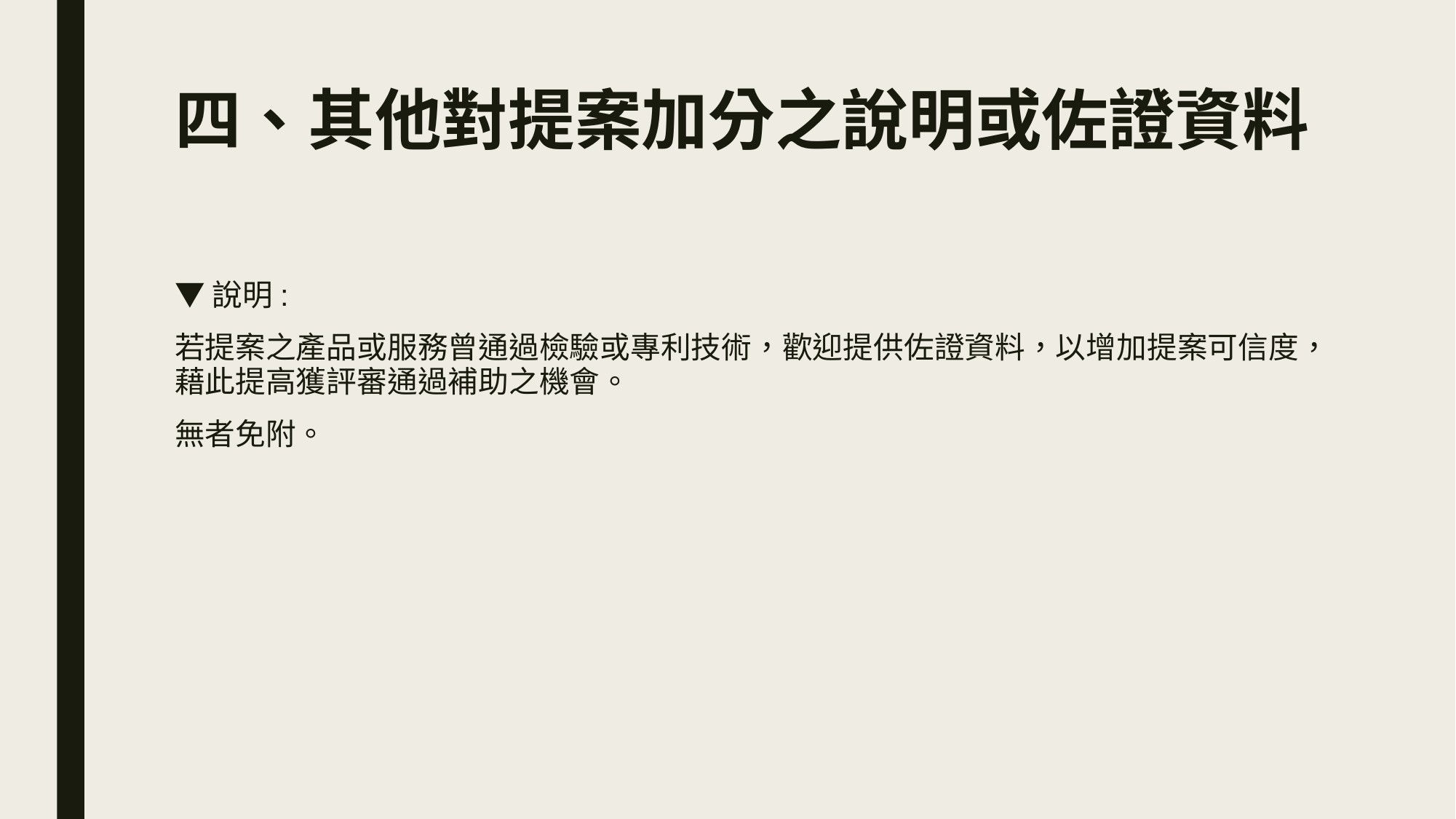

# 四、其他對提案加分之說明或佐證資料
▼說明:
若提案之產品或服務曾通過檢驗或專利技術，歡迎提供佐證資料，以增加提案可信度，藉此提高獲評審通過補助之機會。
無者免附。